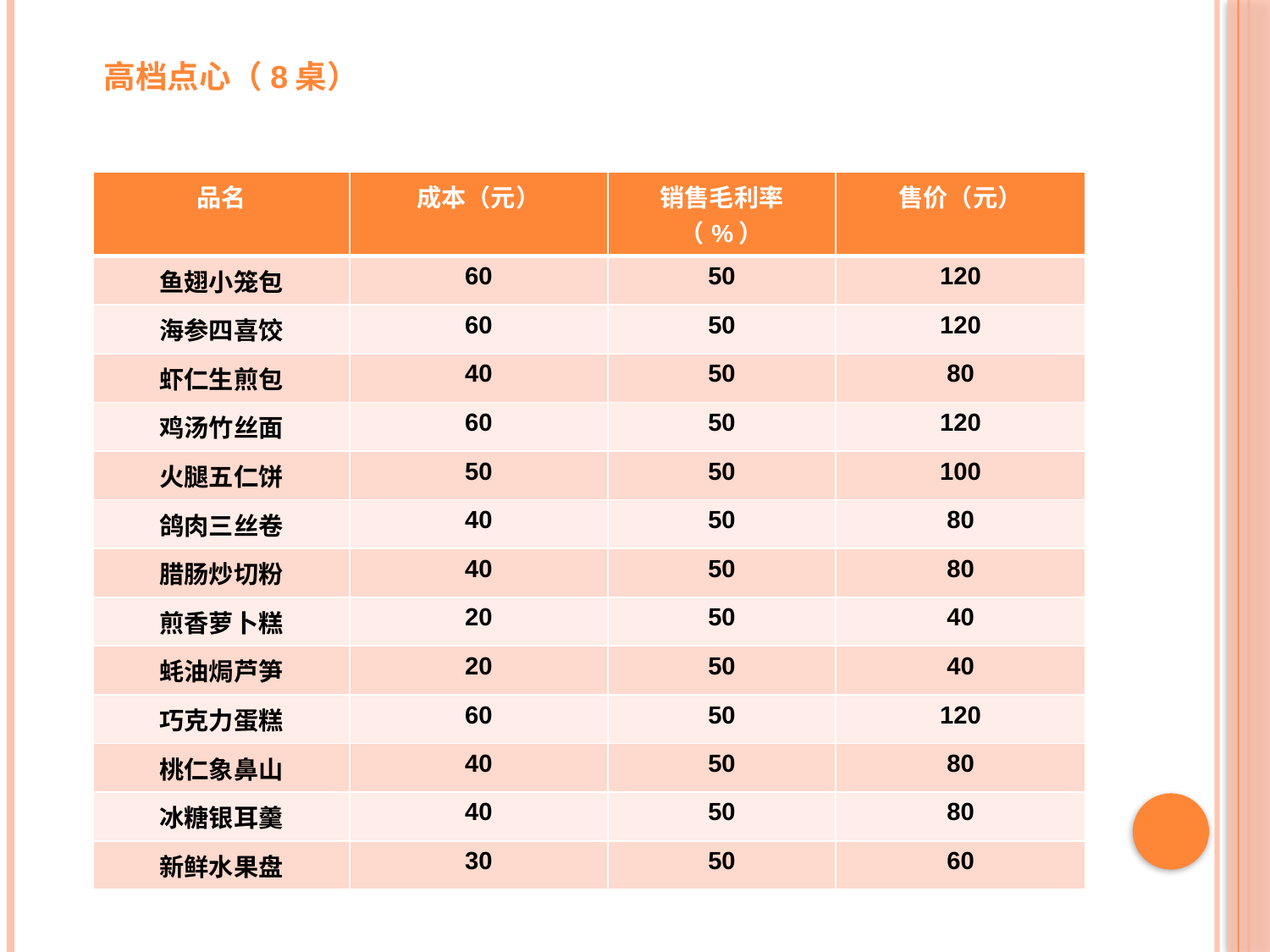

高档点心（8桌）
| 品名 | 成本（元） | 销售毛利率（%） | 售价（元） |
| --- | --- | --- | --- |
| 鱼翅小笼包 | 60 | 50 | 120 |
| 海参四喜饺 | 60 | 50 | 120 |
| 虾仁生煎包 | 40 | 50 | 80 |
| 鸡汤竹丝面 | 60 | 50 | 120 |
| 火腿五仁饼 | 50 | 50 | 100 |
| 鸽肉三丝卷 | 40 | 50 | 80 |
| 腊肠炒切粉 | 40 | 50 | 80 |
| 煎香萝卜糕 | 20 | 50 | 40 |
| 蚝油焗芦笋 | 20 | 50 | 40 |
| 巧克力蛋糕 | 60 | 50 | 120 |
| 桃仁象鼻山 | 40 | 50 | 80 |
| 冰糖银耳羹 | 40 | 50 | 80 |
| 新鲜水果盘 | 30 | 50 | 60 |